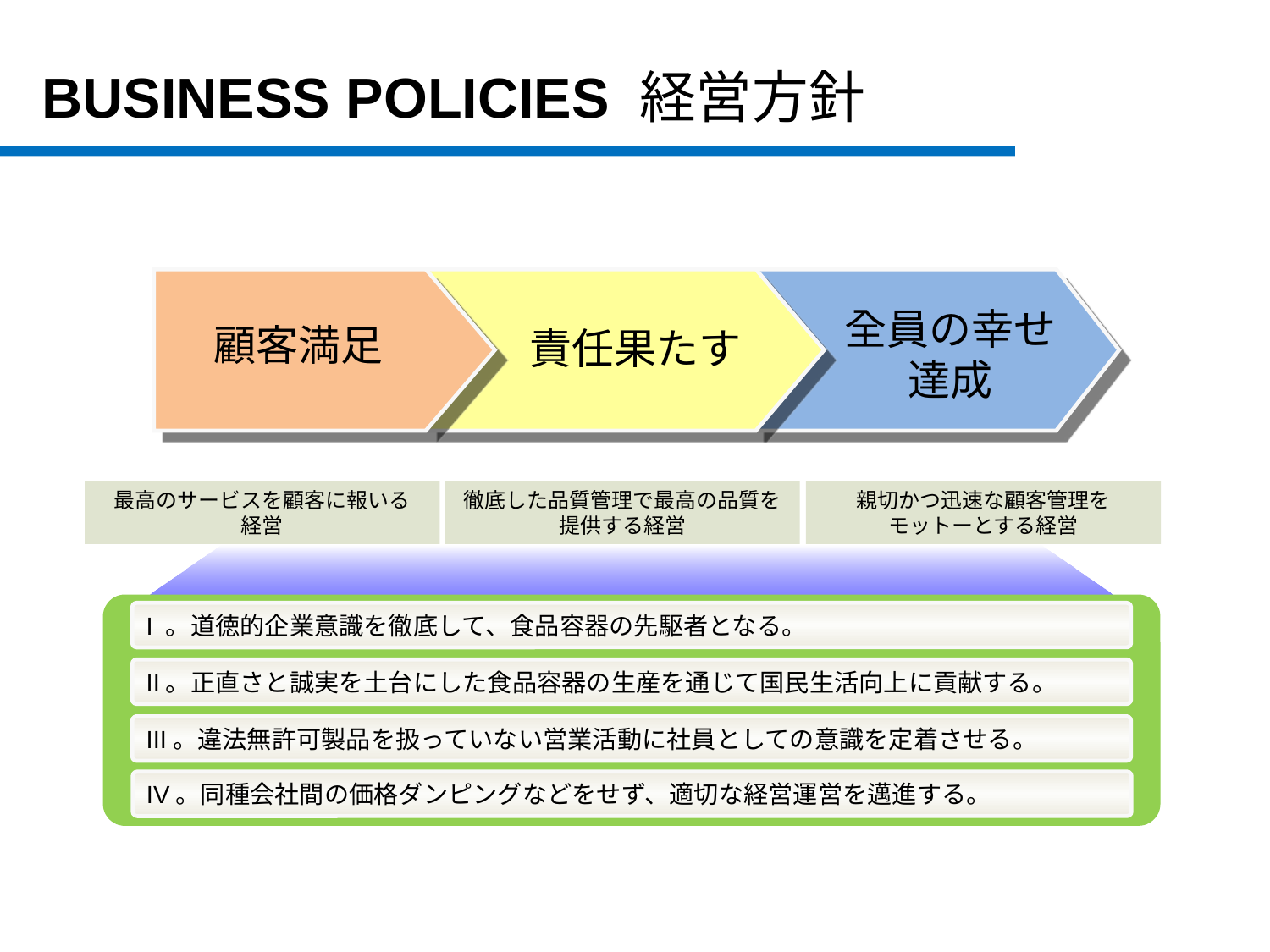

BUSINESS POLICIES 経営方針

全員の幸せ達成
顧客満足
責任果たす
最高のサービスを顧客に報いる
経営
徹底した品質管理で最高の品質を提供する経営
親切かつ迅速な顧客管理を
モットーとする経営

I 。道徳的企業意識を徹底して、食品容器の先駆者となる。
II。正直さと誠実を土台にした食品容器の生産を通じて国民生活向上に貢献する。
III。違法無許可製品を扱っていない営業活動に社員としての意識を定着させる。
IV。同種会社間の価格ダンピングなどをせず、適切な経営運営を邁進する。